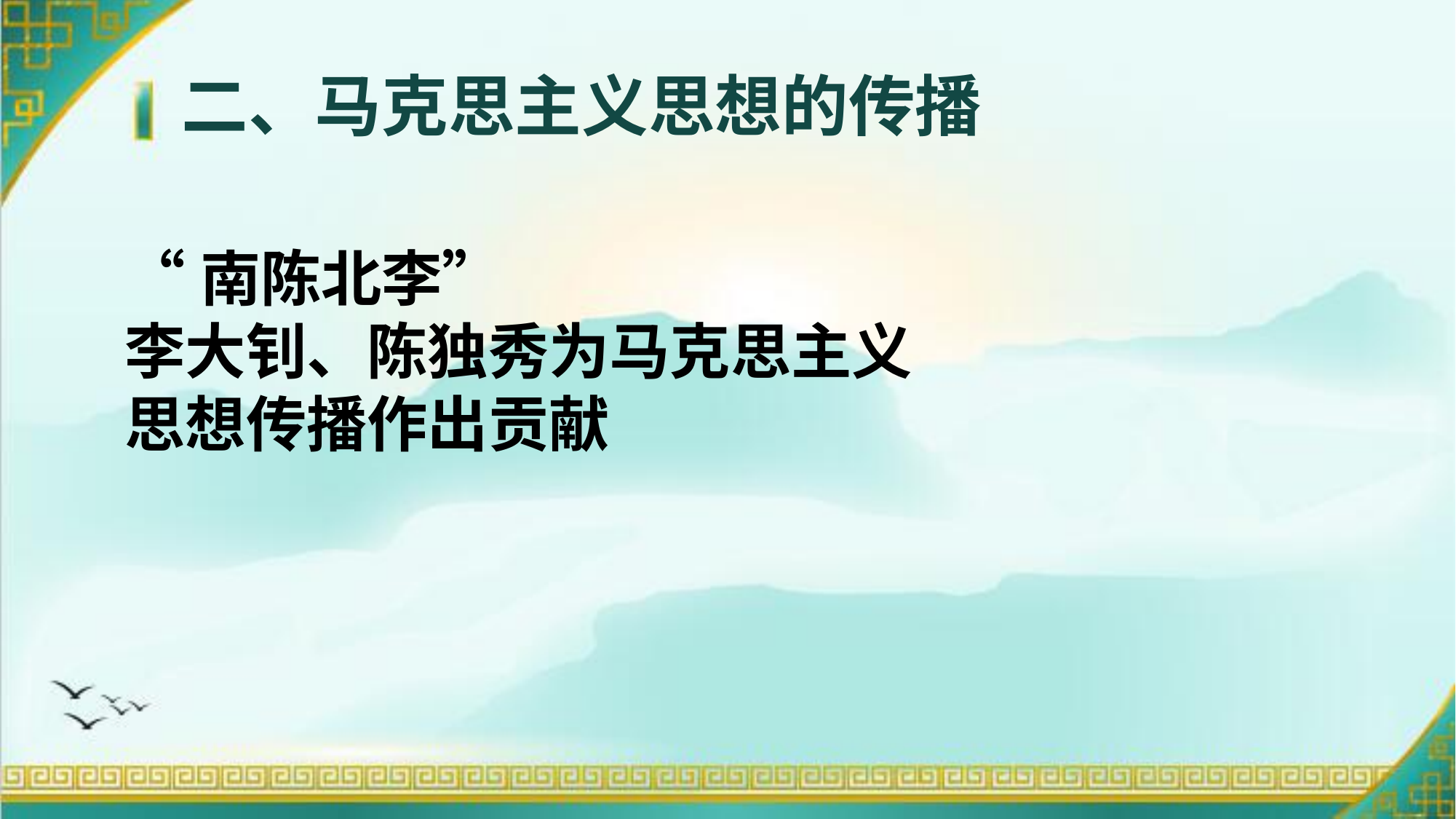

# 二、马克思主义思想的传播
“南陈北李”
李大钊、陈独秀为马克思主义思想传播作出贡献